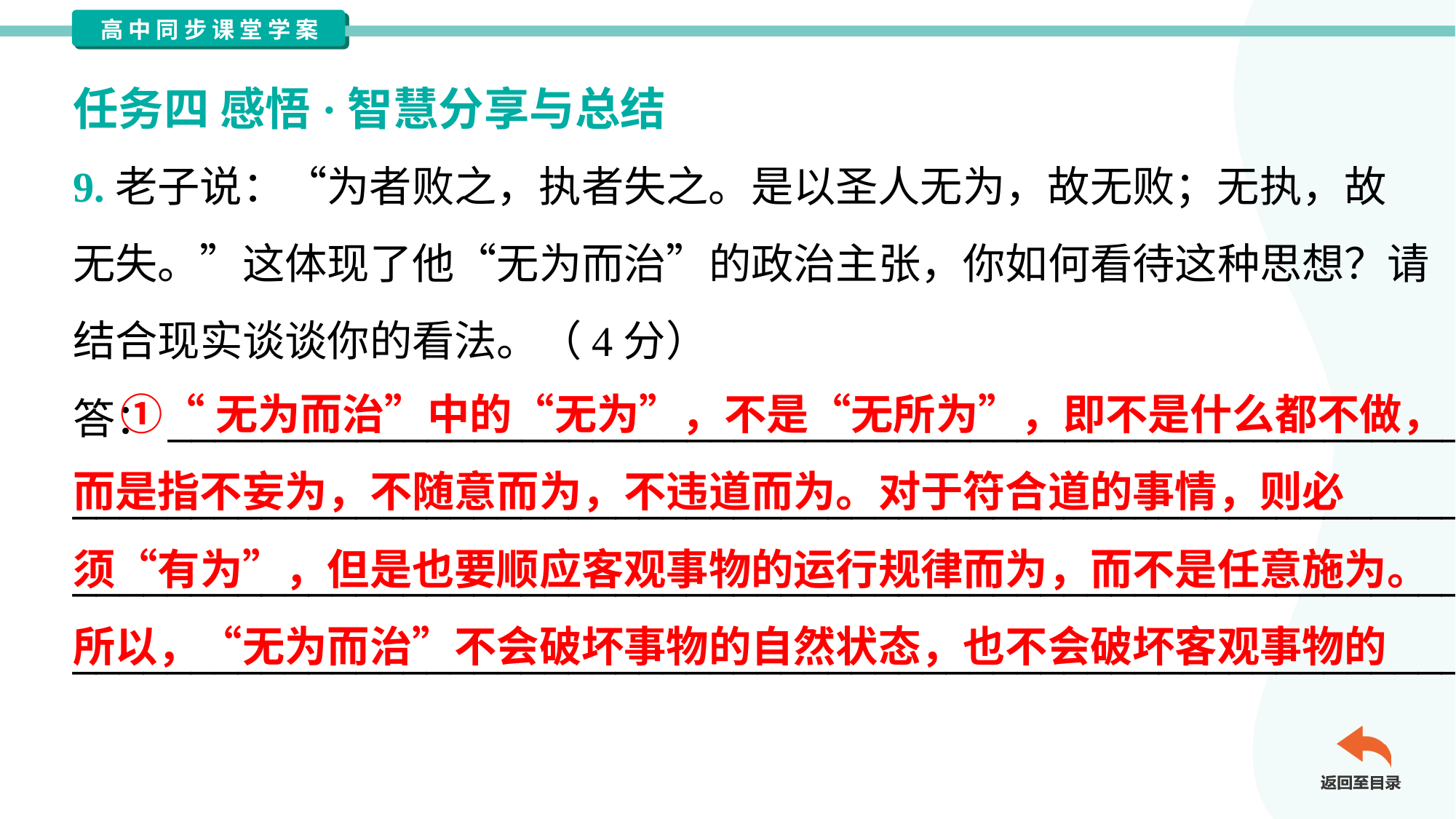

任务四 感悟·智慧分享与总结
9.老子说：“为者败之，执者失之。是以圣人无为，故无败；无执，故
无失。”这体现了他“无为而治”的政治主张，你如何看待这种思想？请
结合现实谈谈你的看法。（4分）
答：_________________________________________________________
_____________________________________________________________
_____________________________________________________________
_____________________________________________________________
     ①“无为而治”中的“无为”，不是“无所为”，即不是什么都不做，
而是指不妄为，不随意而为，不违道而为。对于符合道的事情，则必
须“有为”，但是也要顺应客观事物的运行规律而为，而不是任意施为。
所以，“无为而治”不会破坏事物的自然状态，也不会破坏客观事物的